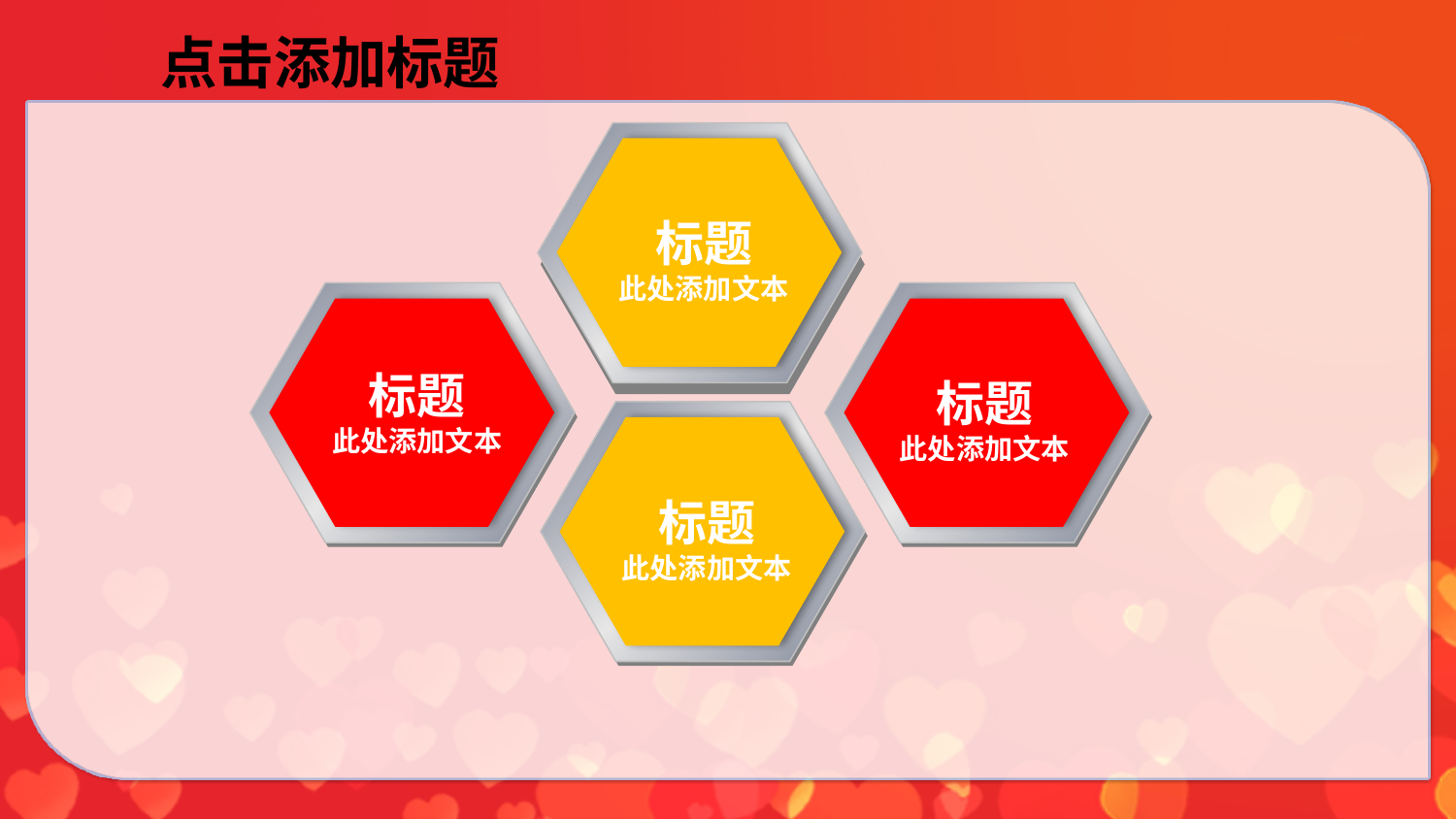

点击添加标题

标题
此处添加文本

标题
此处添加文本

标题
此处添加文本

标题
此处添加文本